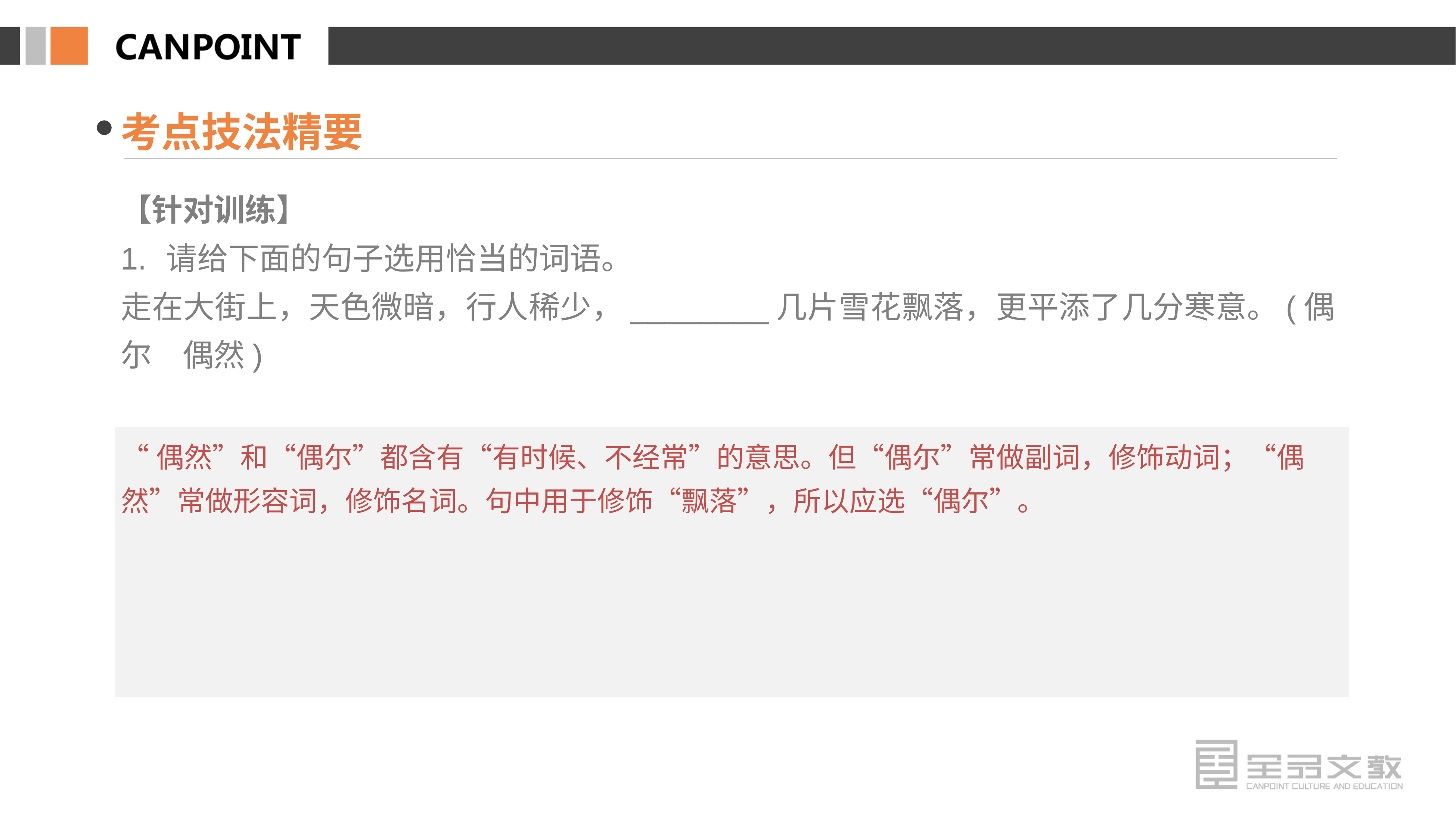

考点技法精要

【针对训练】
请给下面的句子选用恰当的词语。
走在大街上，天色微暗，行人稀少，________几片雪花飘落，更平添了几分寒意。(偶尔　偶然)

“偶然”和“偶尔”都含有“有时候、不经常”的意思。但“偶尔”常做副词，修饰动词；“偶然”常做形容词，修饰名词。句中用于修饰“飘落”，所以应选“偶尔”。